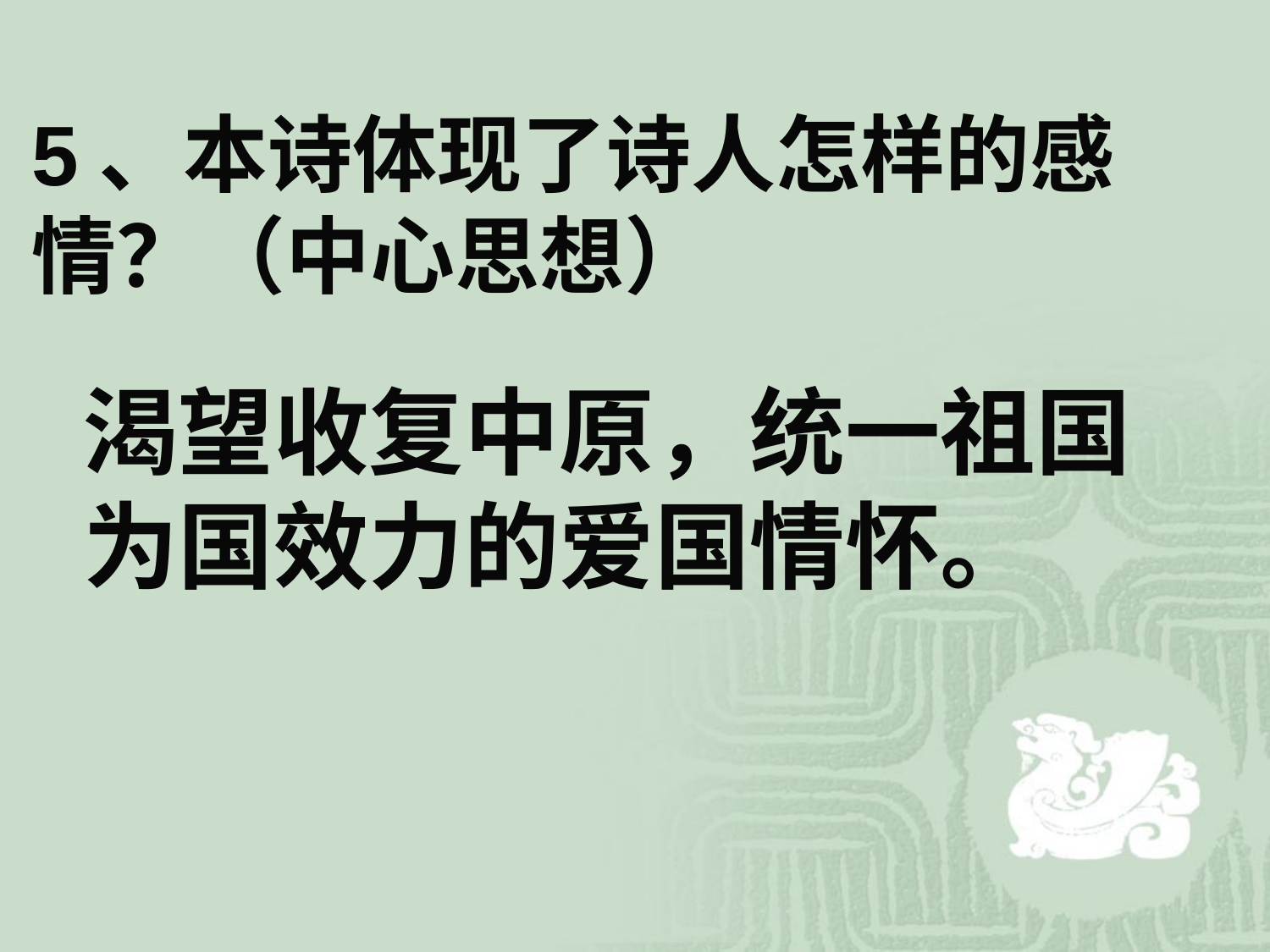

5、本诗体现了诗人怎样的感情？（中心思想）

渴望收复中原，统一祖国为国效力的爱国情怀。